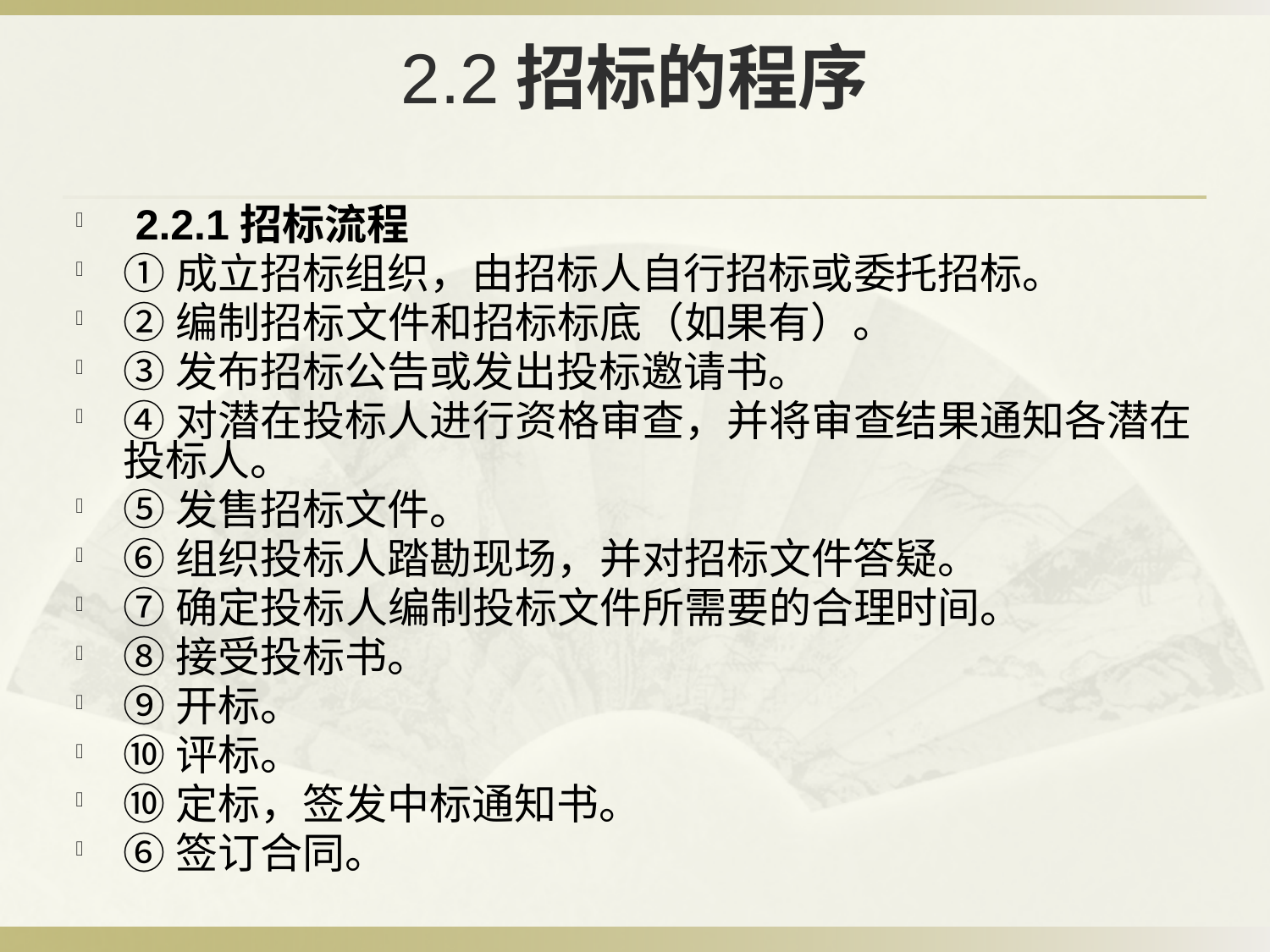

# 2.2招标的程序
 2.2.1招标流程
①成立招标组织，由招标人自行招标或委托招标。
②编制招标文件和招标标底（如果有）。
③发布招标公告或发出投标邀请书。
④对潜在投标人进行资格审查，并将审查结果通知各潜在投标人。
⑤发售招标文件。
⑥组织投标人踏勘现场，并对招标文件答疑。
⑦确定投标人编制投标文件所需要的合理时间。
⑧接受投标书。
⑨开标。
⑩评标。
⑩定标，签发中标通知书。
⑥签订合同。